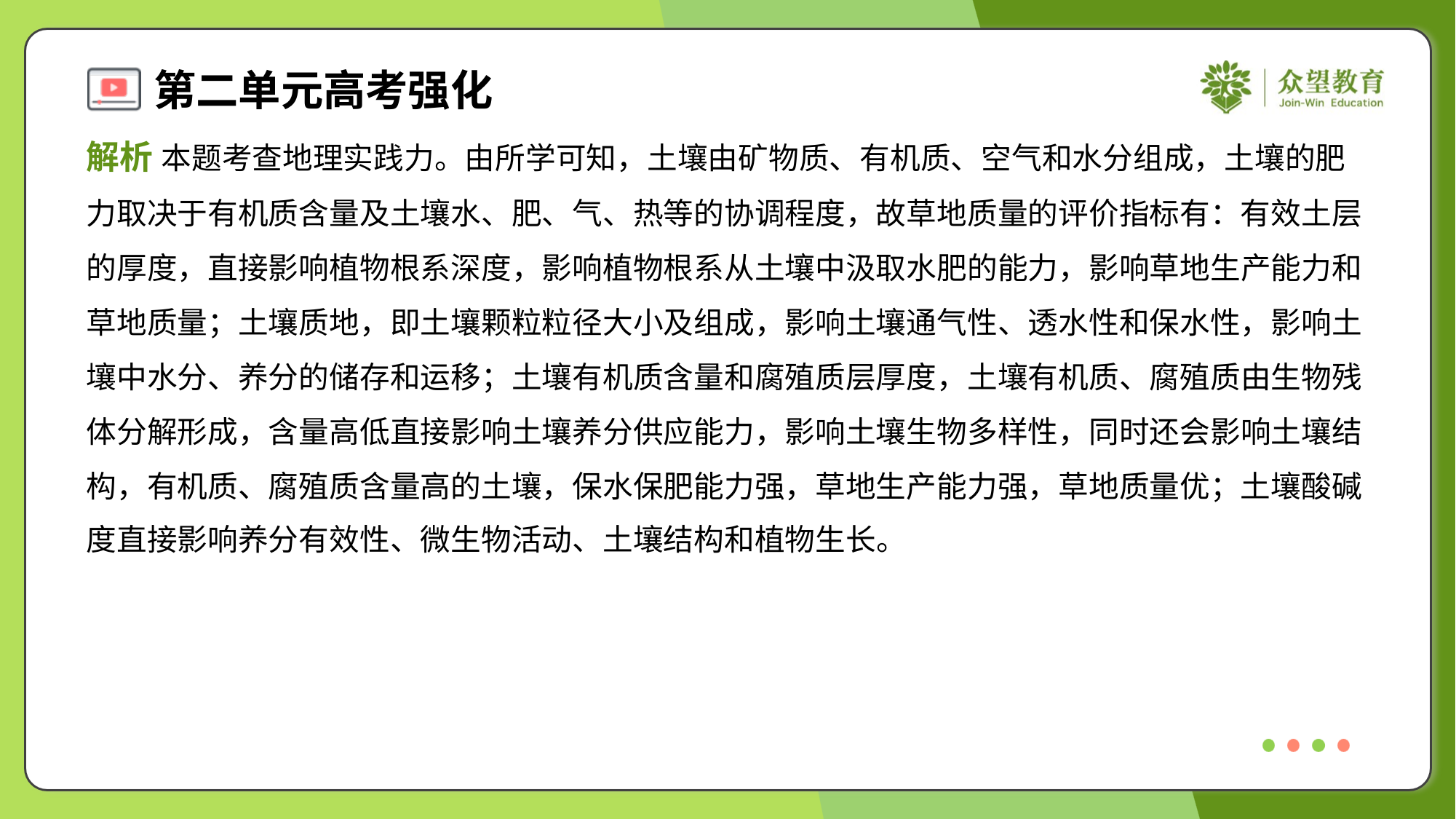

解析 本题考查地理实践力。由所学可知，土壤由矿物质、有机质、空气和水分组成，土壤的肥
力取决于有机质含量及土壤水、肥、气、热等的协调程度，故草地质量的评价指标有：有效土层
的厚度，直接影响植物根系深度，影响植物根系从土壤中汲取水肥的能力，影响草地生产能力和
草地质量；土壤质地，即土壤颗粒粒径大小及组成，影响土壤通气性、透水性和保水性，影响土
壤中水分、养分的储存和运移；土壤有机质含量和腐殖质层厚度，土壤有机质、腐殖质由生物残
体分解形成，含量高低直接影响土壤养分供应能力，影响土壤生物多样性，同时还会影响土壤结
构，有机质、腐殖质含量高的土壤，保水保肥能力强，草地生产能力强，草地质量优；土壤酸碱
度直接影响养分有效性、微生物活动、土壤结构和植物生长。